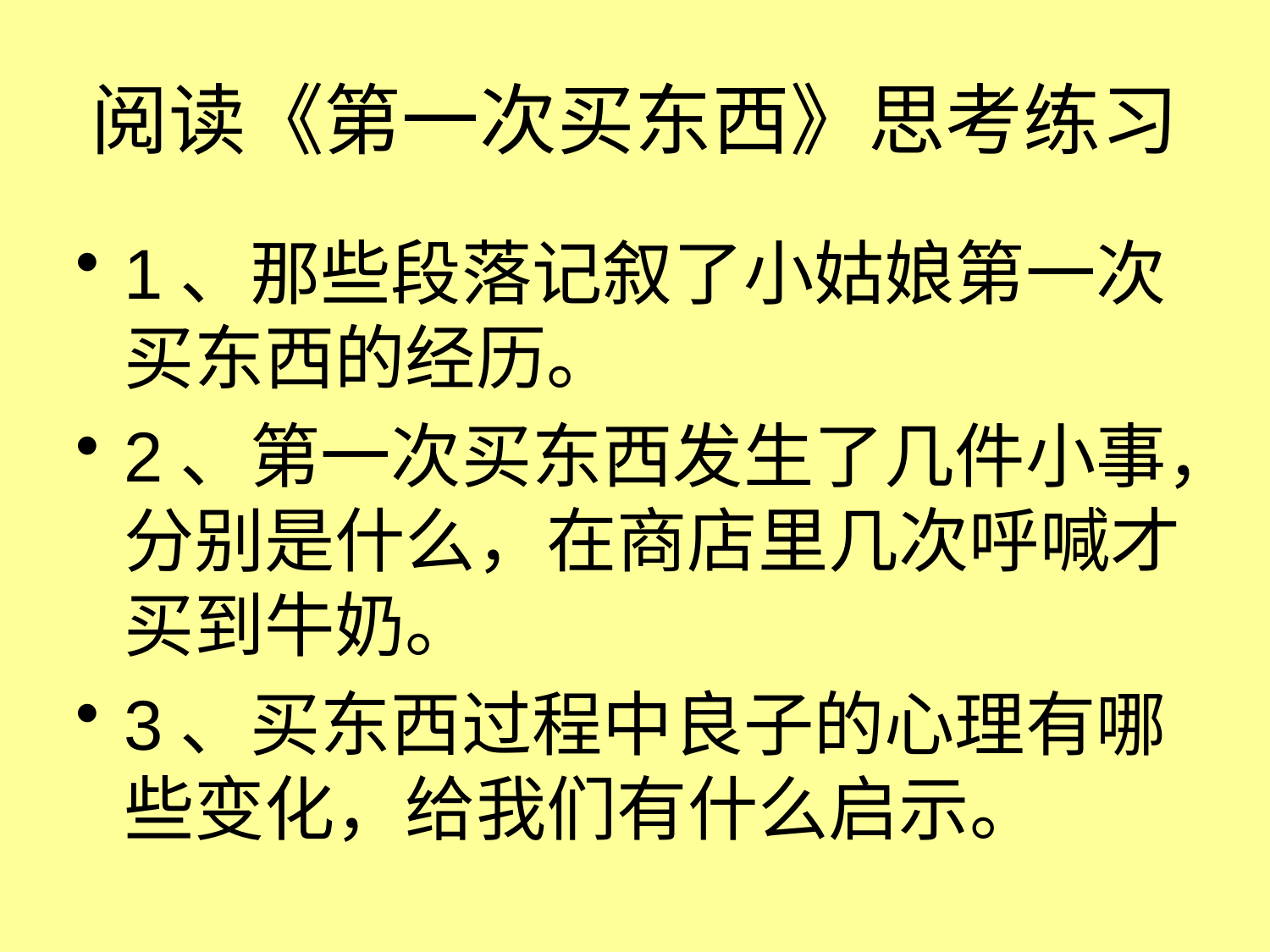

# 阅读《第一次买东西》思考练习
1、那些段落记叙了小姑娘第一次买东西的经历。
2、第一次买东西发生了几件小事，分别是什么，在商店里几次呼喊才买到牛奶。
3、买东西过程中良子的心理有哪些变化，给我们有什么启示。